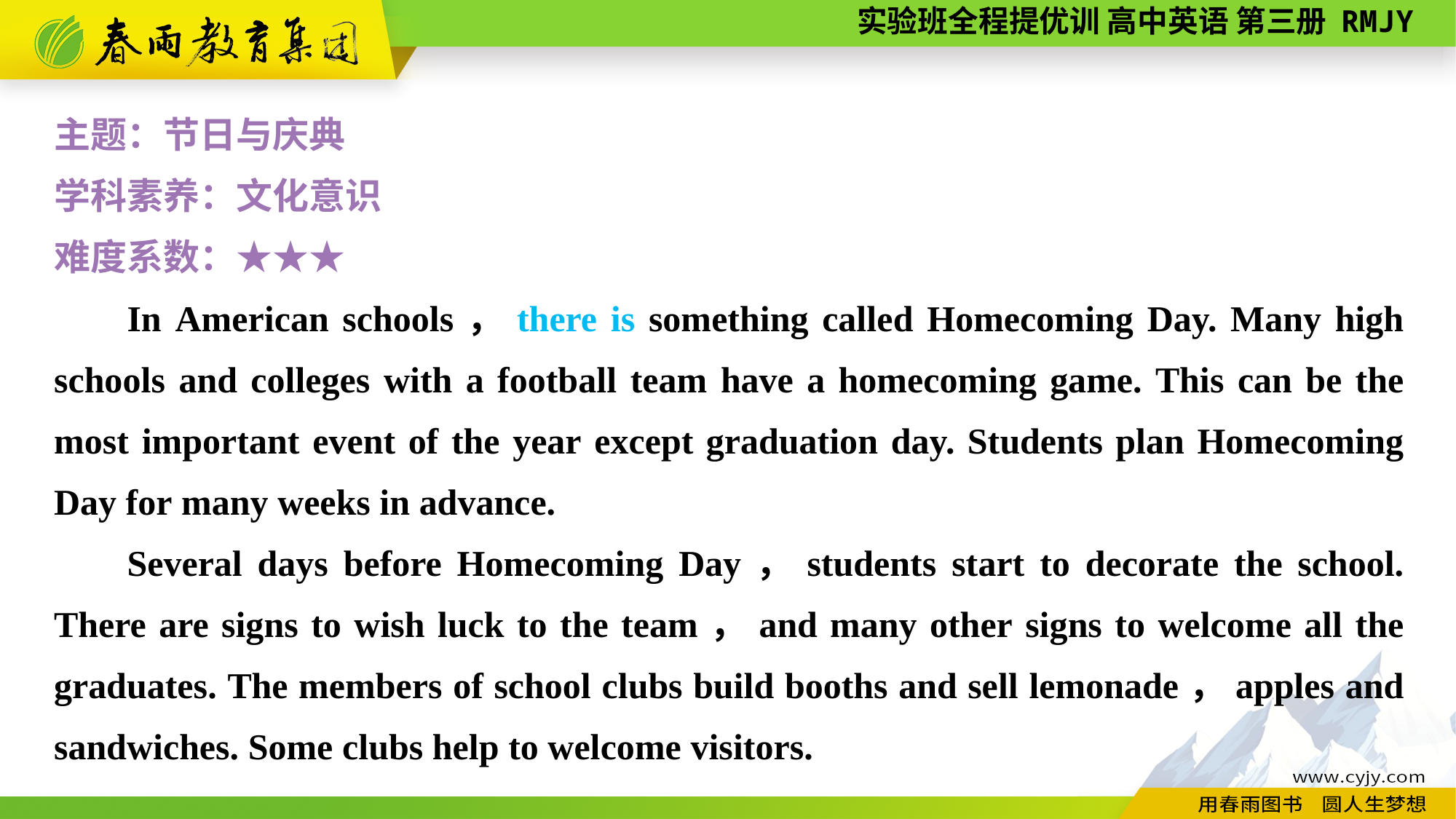

主题：节日与庆典
学科素养：文化意识
难度系数：★★★
In American schools，there is something called Homecoming Day. Many high schools and colleges with a football team have a homecoming game. This can be the most important event of the year except graduation day. Students plan Homecoming Day for many weeks in advance.
Several days before Homecoming Day，students start to decorate the school. There are signs to wish luck to the team，and many other signs to welcome all the graduates. The members of school clubs build booths and sell lemonade，apples and sandwiches. Some clubs help to welcome visitors.